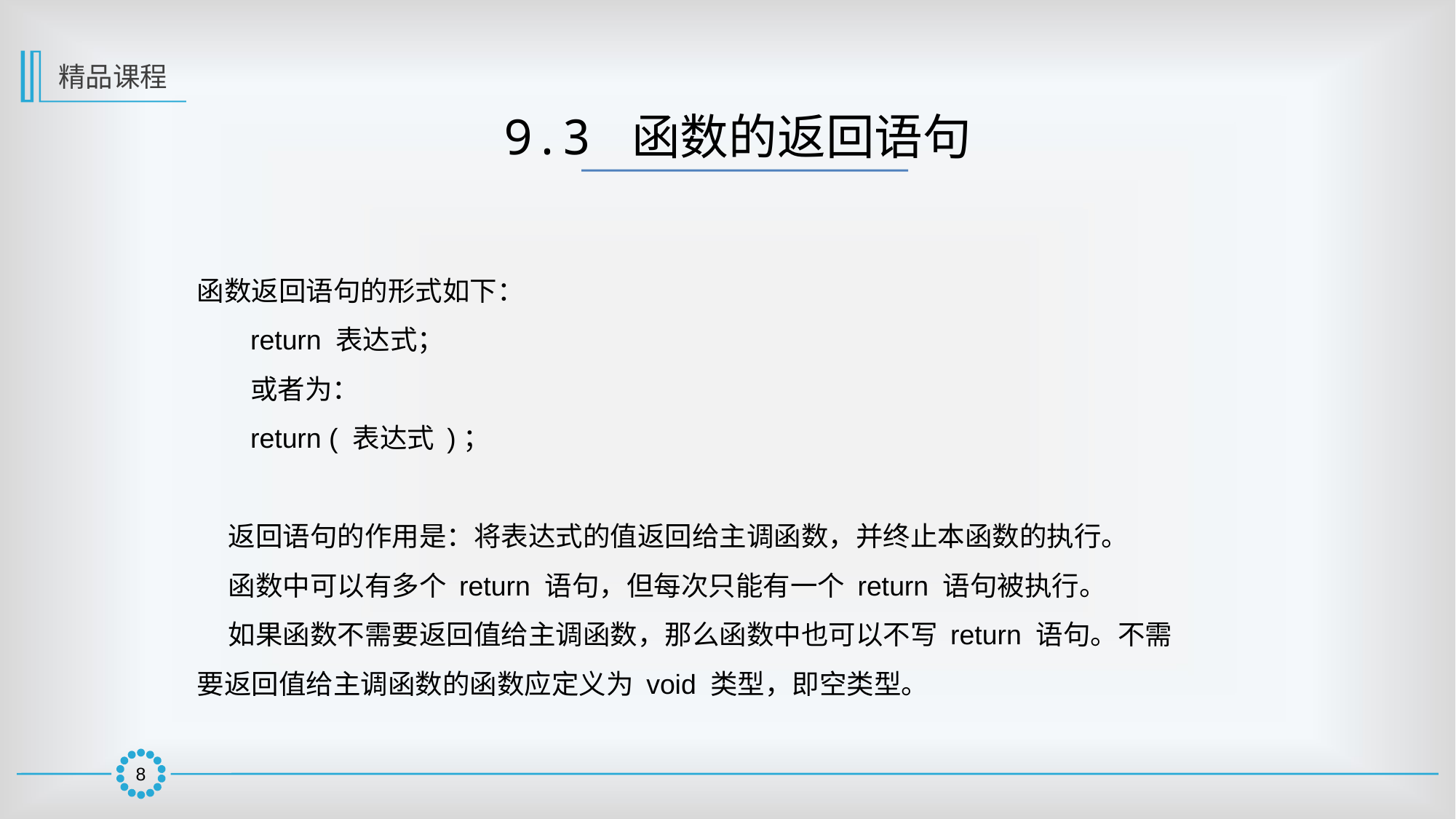

精品课程
9.3 函数的返回语句

函数返回语句的形式如下：
return 表达式；
或者为：
return ( 表达式 )；

    返回语句的作用是：将表达式的值返回给主调函数，并终止本函数的执行。
    函数中可以有多个 return 语句，但每次只能有一个 return 语句被执行。
    如果函数不需要返回值给主调函数，那么函数中也可以不写 return 语句。不需要返回值给主调函数的函数应定义为 void 类型，即空类型。

8